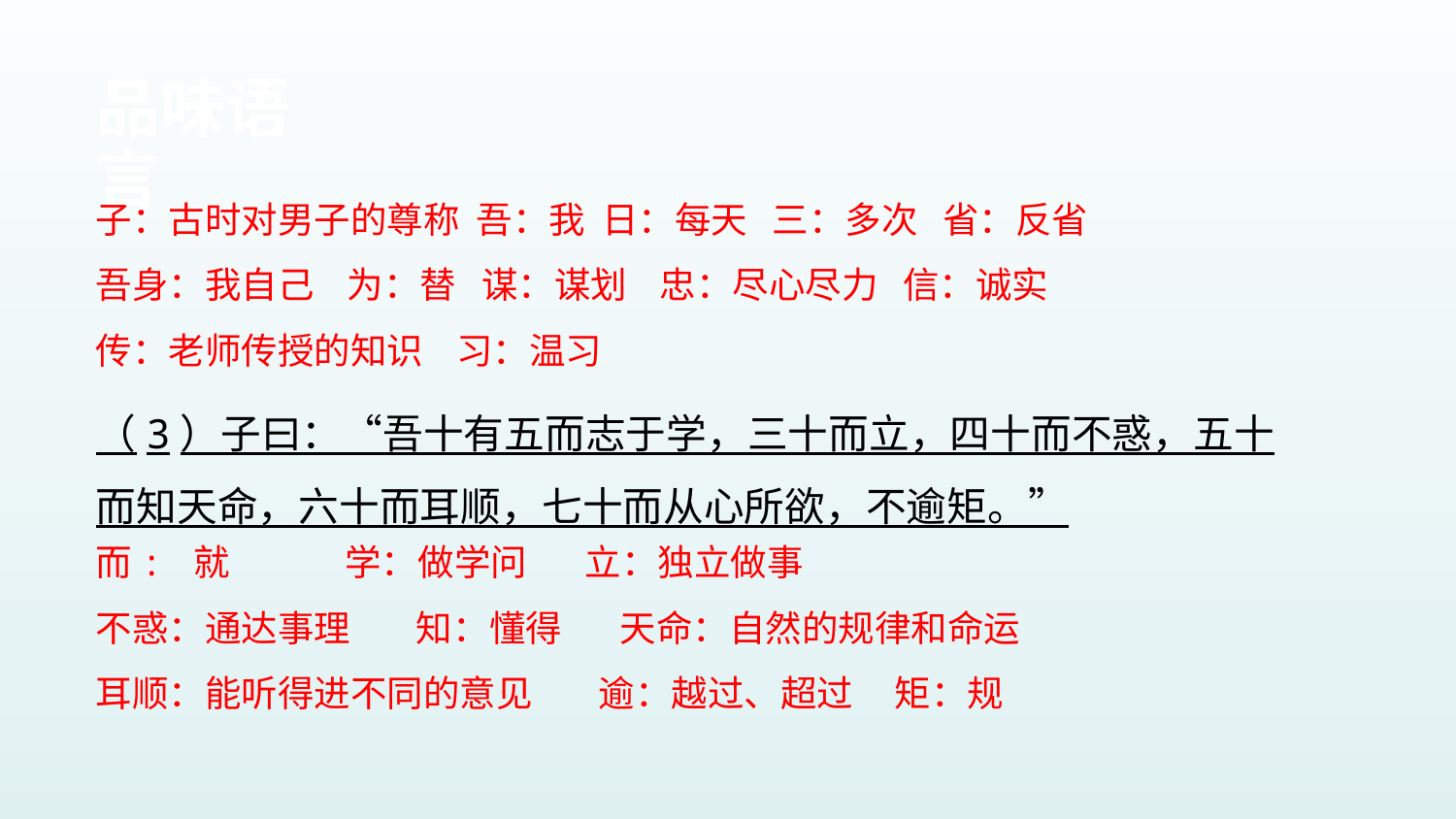

品味语言
子：古时对男子的尊称  吾：我  日：每天   三：多次   省：反省
吾身：我自己    为：替   谋：谋划    忠：尽心尽力   信：诚实
传：老师传授的知识    习：温习
（3）子曰：“吾十有五而志于学，三十而立，四十而不惑，五十而知天命，六十而耳顺，七十而从心所欲，不逾矩。”
而: 就              学：做学问       立：独立做事
不惑：通达事理        知：懂得       天命：自然的规律和命运
耳顺：能听得进不同的意见        逾：越过、超过     矩：规